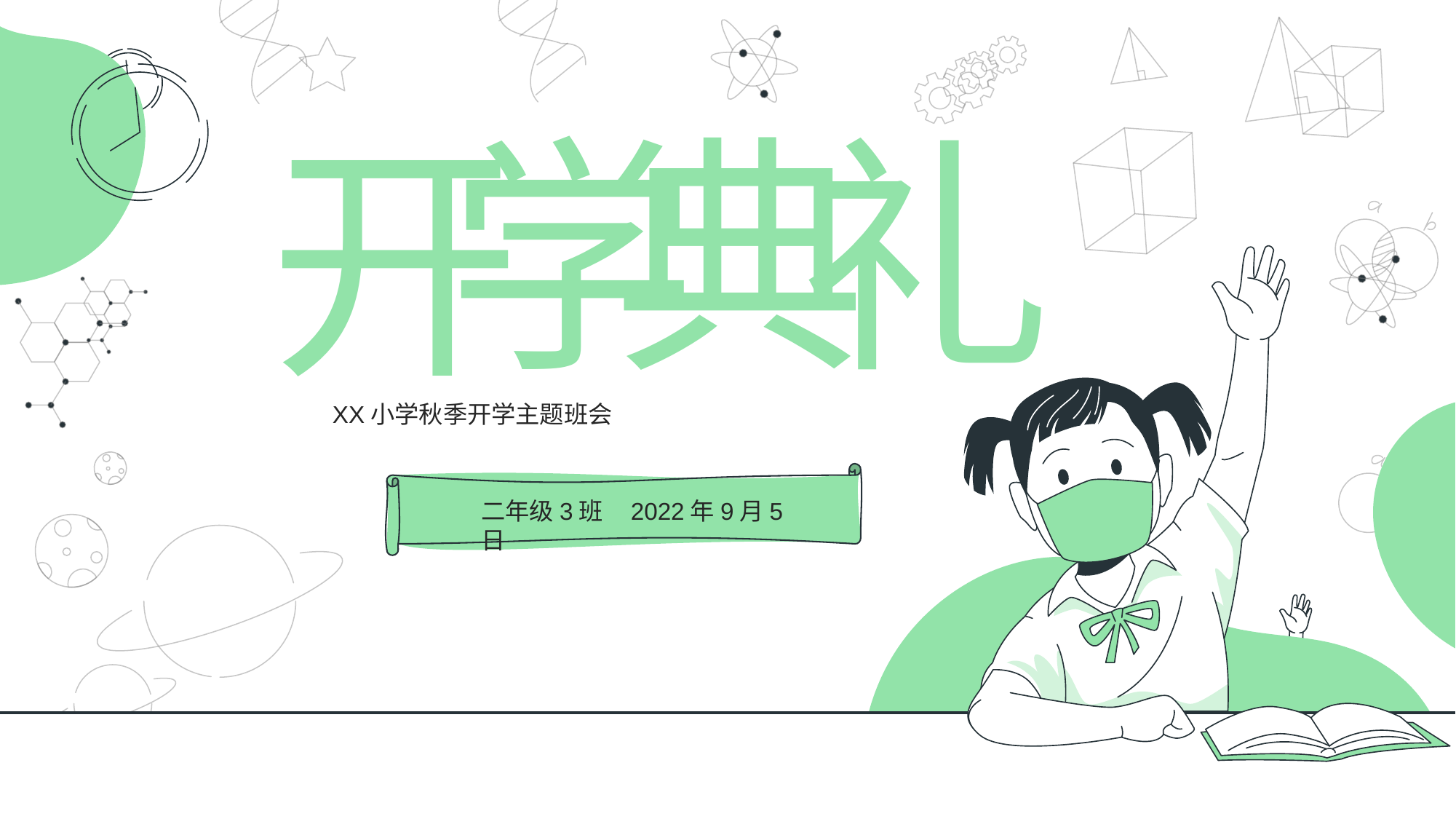

学
典
礼
开

XX小学秋季开学主题班会

二年级3班    2022年9月5日